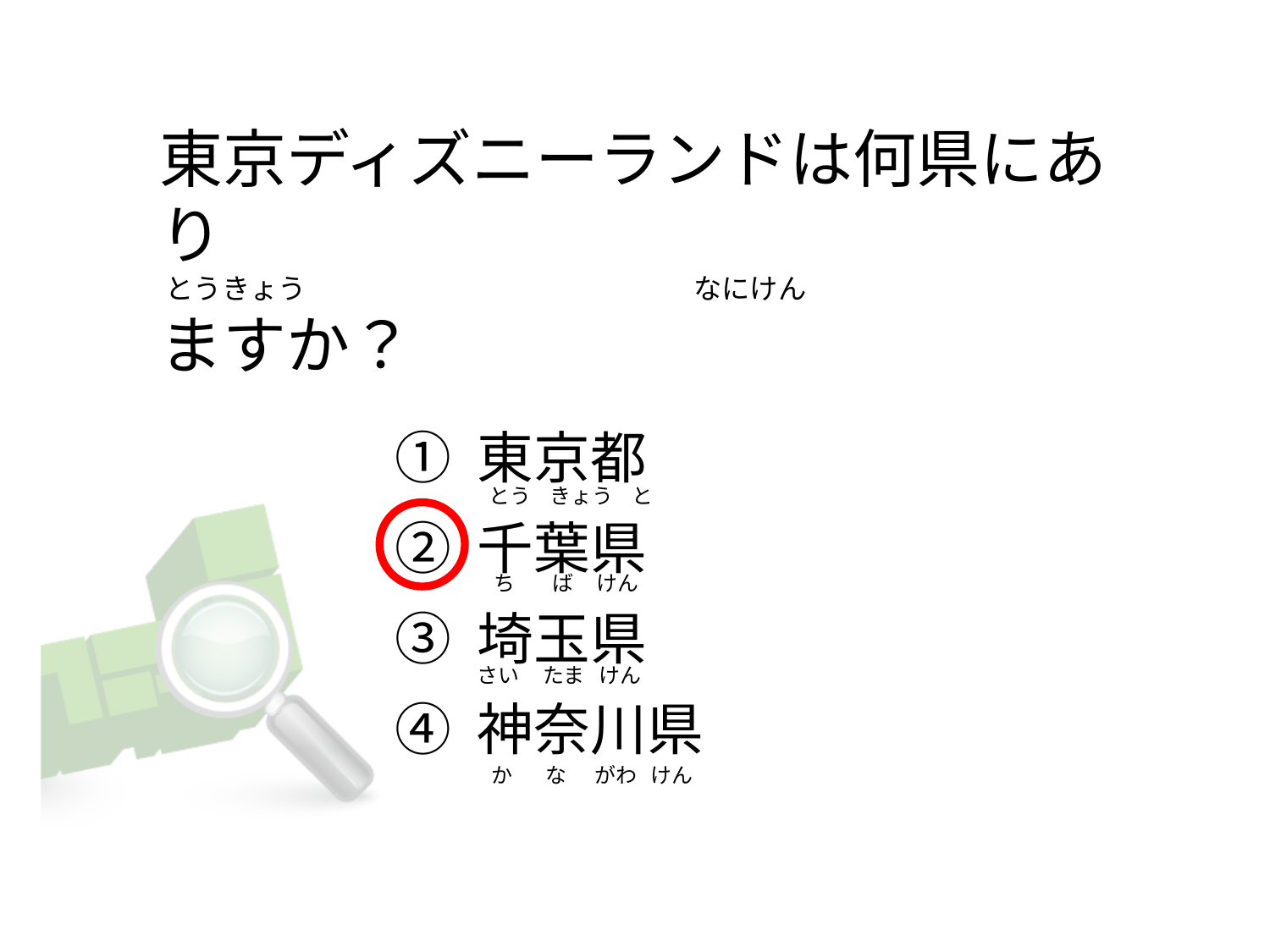

# 東京ディズニーランドは何県にあり  とうきょう                                                             なにけん ますか？
① 東京都
② 千葉県
③ 埼玉県
④ 神奈川県
 とう    きょう    と

  ち        ば     けん
さい     たま   けん
   か       な      がわ   けん